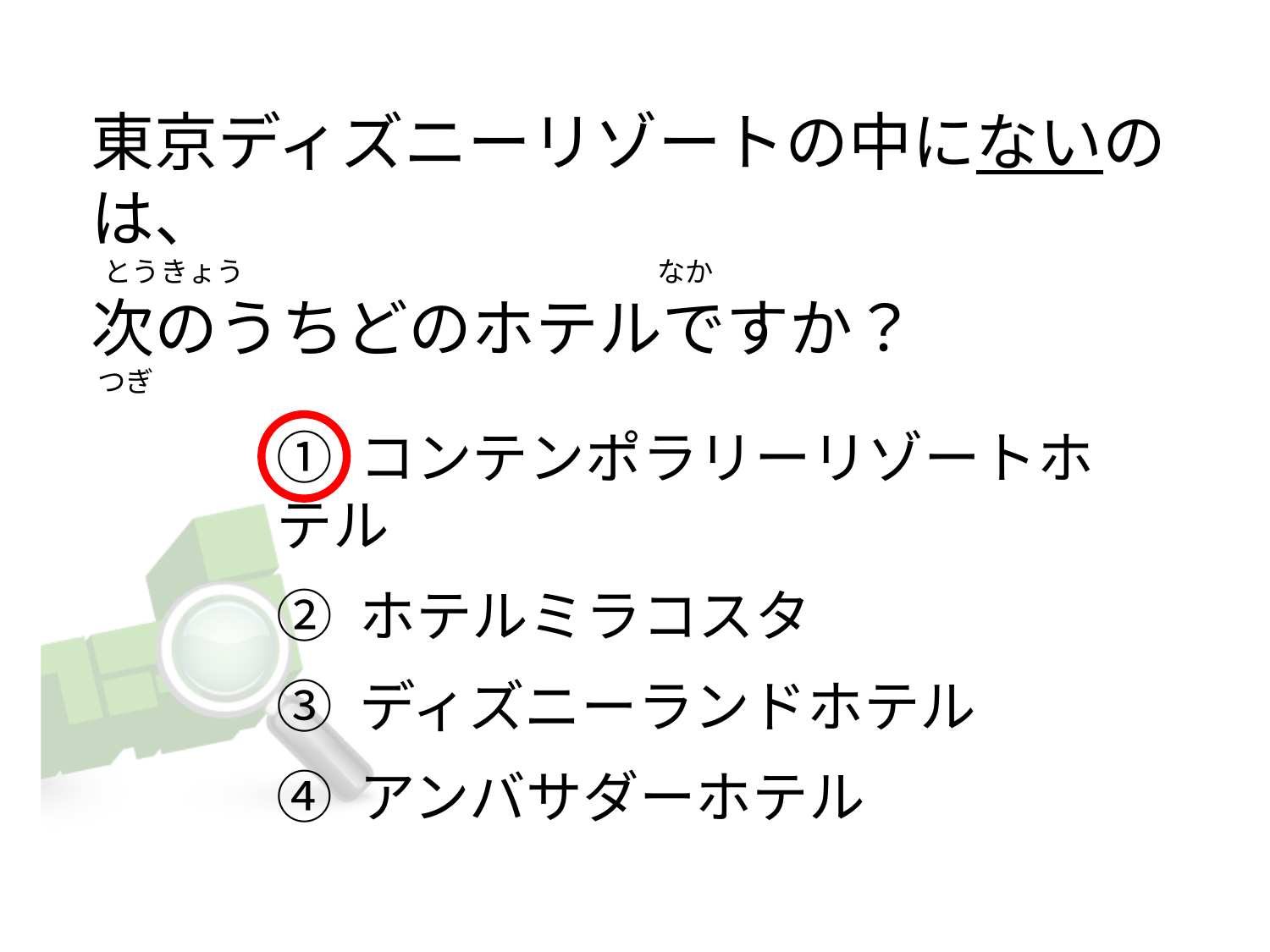

# 東京ディズニーリゾートの中にないのは、   とうきょう                                                                 なか 次のうちどのホテルですか？  つぎ

① コンテンポラリーリゾートホテル
② ホテルミラコスタ
③ ディズニーランドホテル
④ アンバサダーホテル